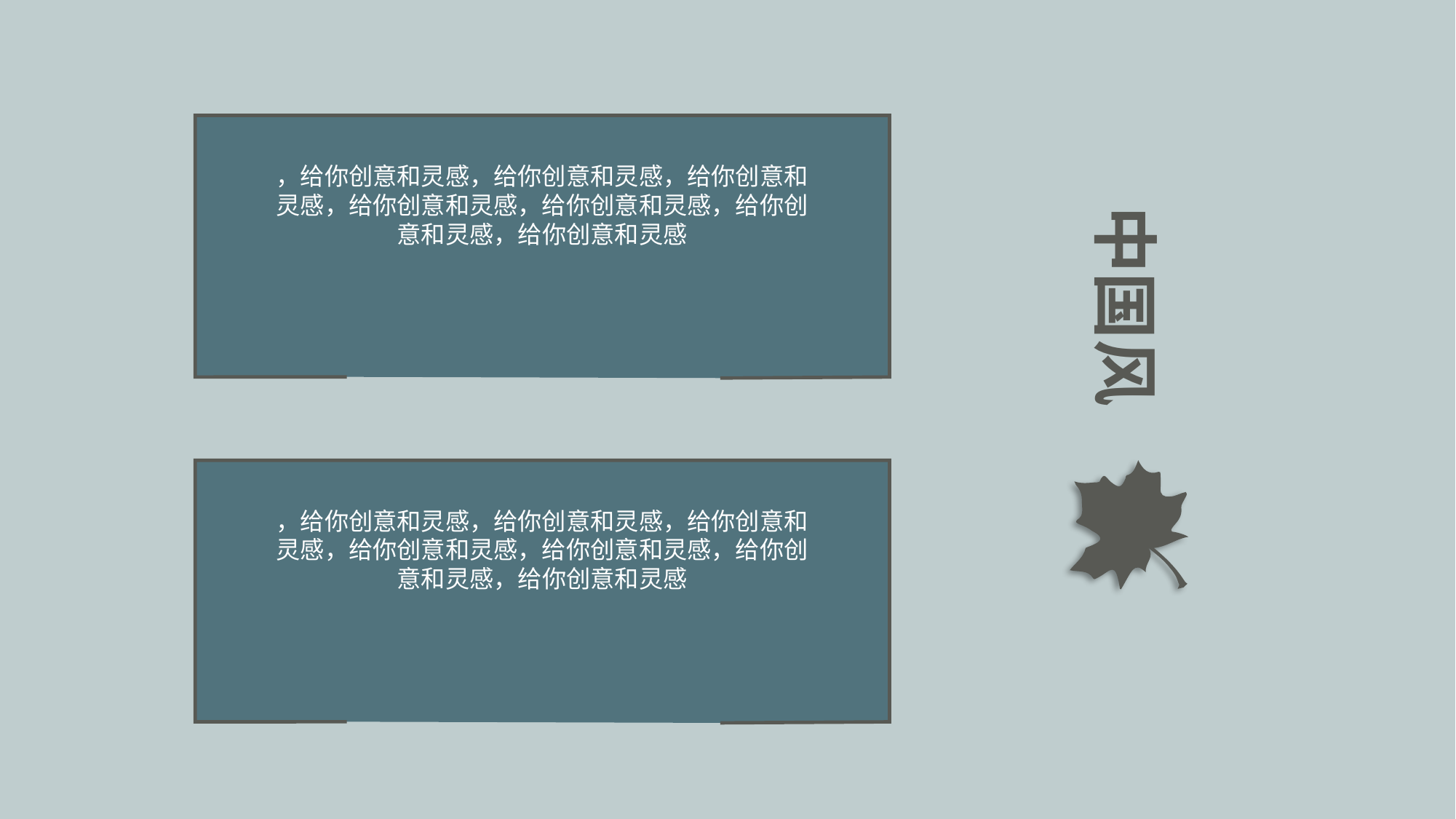

，给你创意和灵感，给你创意和灵感，给你创意和灵感，给你创意和灵感，给你创意和灵感，给你创意和灵感，给你创意和灵感
输入你的内容699pic
中国风

，给你创意和灵感，给你创意和灵感，给你创意和灵感，给你创意和灵感，给你创意和灵感，给你创意和灵感，给你创意和灵感
输入你的内容699pic